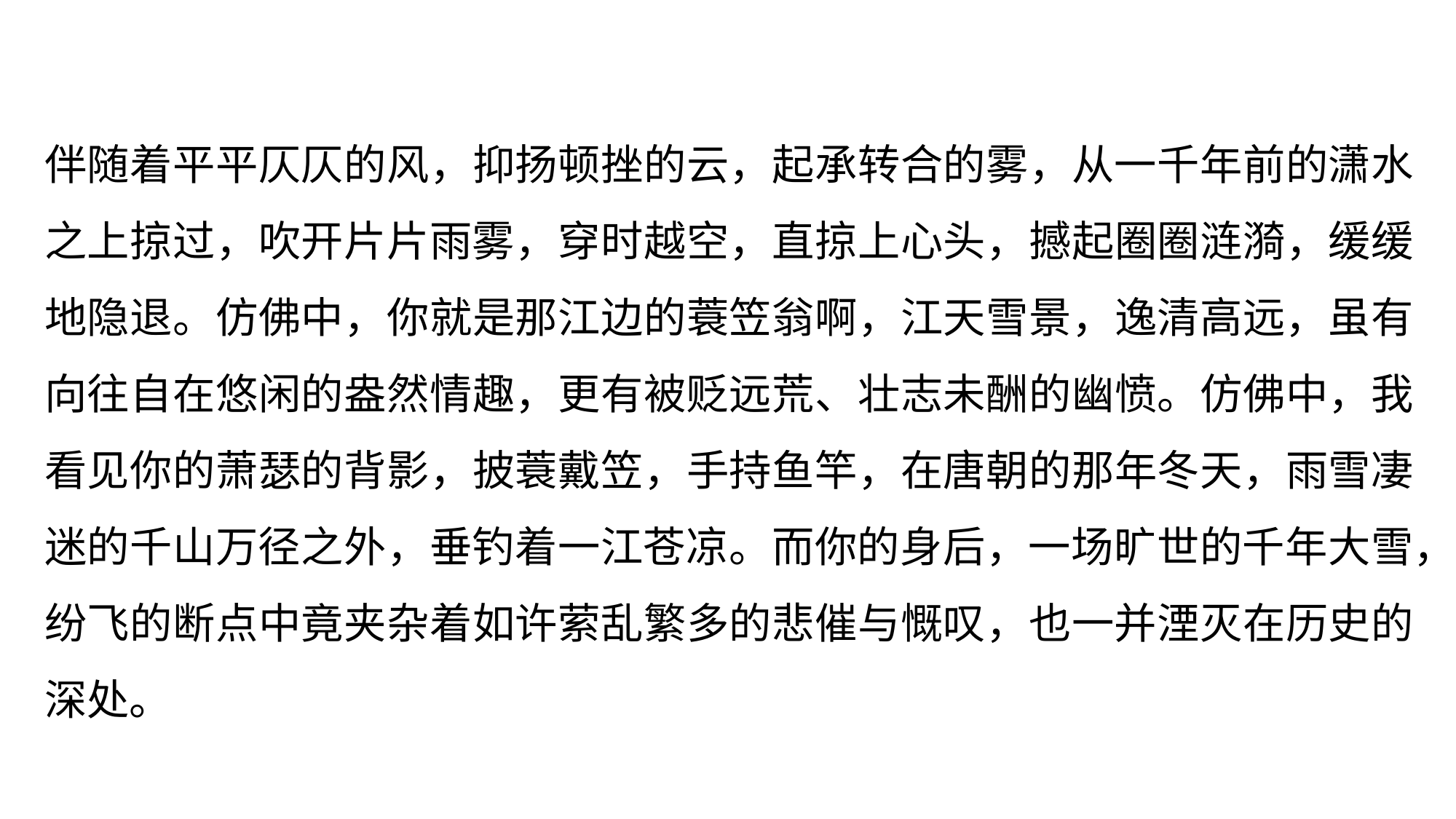

伴随着平平仄仄的风，抑扬顿挫的云，起承转合的雾，从一千年前的潇水之上掠过，吹开片片雨雾，穿时越空，直掠上心头，撼起圈圈涟漪，缓缓地隐退。仿佛中，你就是那江边的蓑笠翁啊，江天雪景，逸清高远，虽有向往自在悠闲的盎然情趣，更有被贬远荒、壮志未酬的幽愤。仿佛中，我看见你的萧瑟的背影，披蓑戴笠，手持鱼竿，在唐朝的那年冬天，雨雪凄迷的千山万径之外，垂钓着一江苍凉。而你的身后，一场旷世的千年大雪，纷飞的断点中竟夹杂着如许萦乱繁多的悲催与慨叹，也一并湮灭在历史的深处。